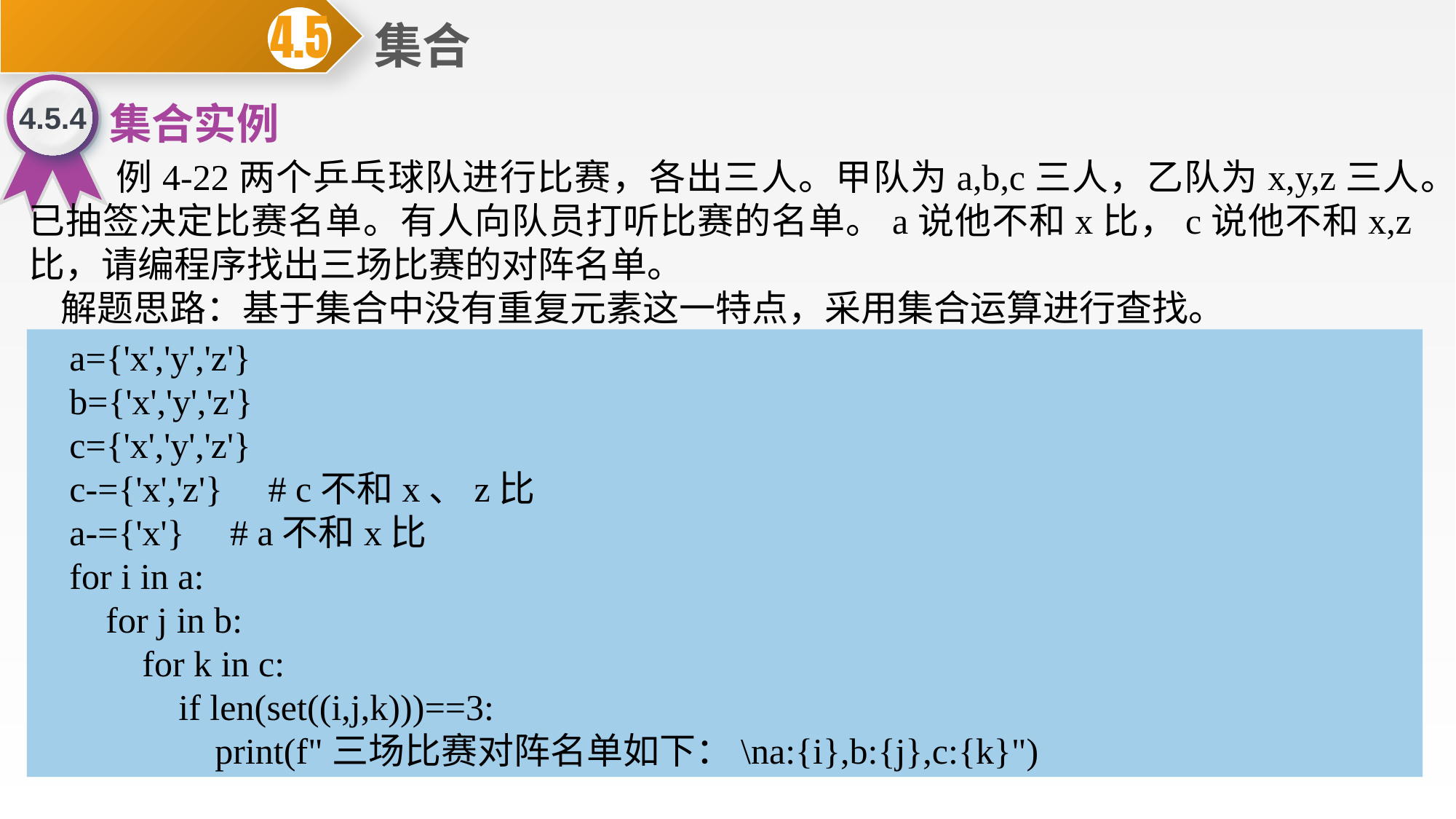

集合

4.5

4.5.4
集合实例
     例4-22两个乒乓球队进行比赛，各出三人。甲队为a,b,c三人，乙队为x,y,z三人。已抽签决定比赛名单。有人向队员打听比赛的名单。a说他不和x比，c说他不和x,z比，请编程序找出三场比赛的对阵名单。
解题思路：基于集合中没有重复元素这一特点，采用集合运算进行查找。
a={'x','y','z'}
b={'x','y','z'}
c={'x','y','z'}
c-={'x','z'}     # c不和x、z比
a-={'x'}     # a不和x比
for i in a:
    for j in b:
        for k in c:
            if len(set((i,j,k)))==3:
                print(f"三场比赛对阵名单如下：\na:{i},b:{j},c:{k}")